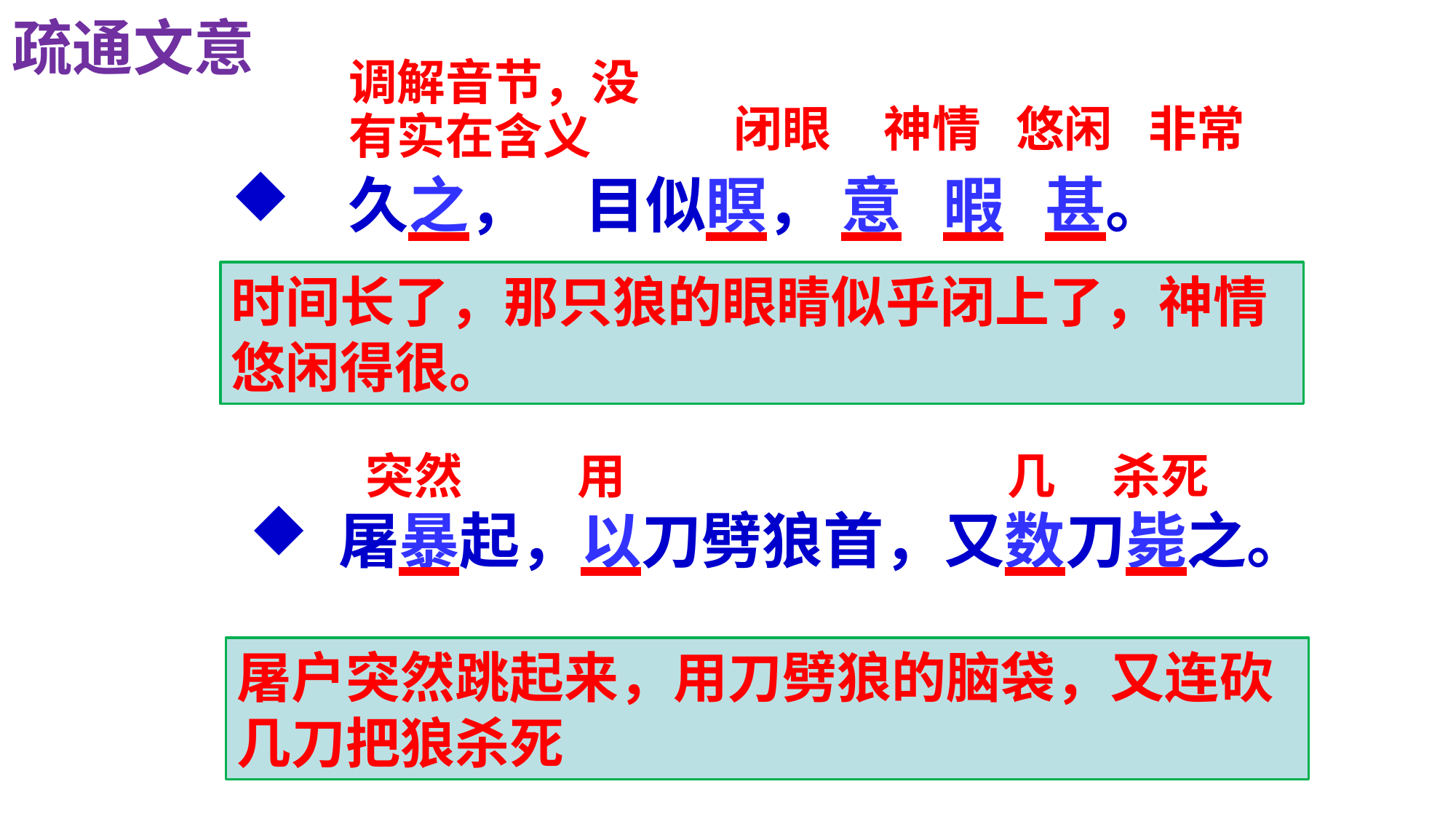

疏通文意
调解音节，没有实在含义
悠闲
闭眼
神情
非常
   久之，    目似瞑， 意   暇   甚。
时间长了，那只狼的眼睛似乎闭上了，神情悠闲得很。
突然
用
几
杀死
 屠暴起，以刀劈狼首，又数刀毙之。
屠户突然跳起来，用刀劈狼的脑袋，又连砍几刀把狼杀死